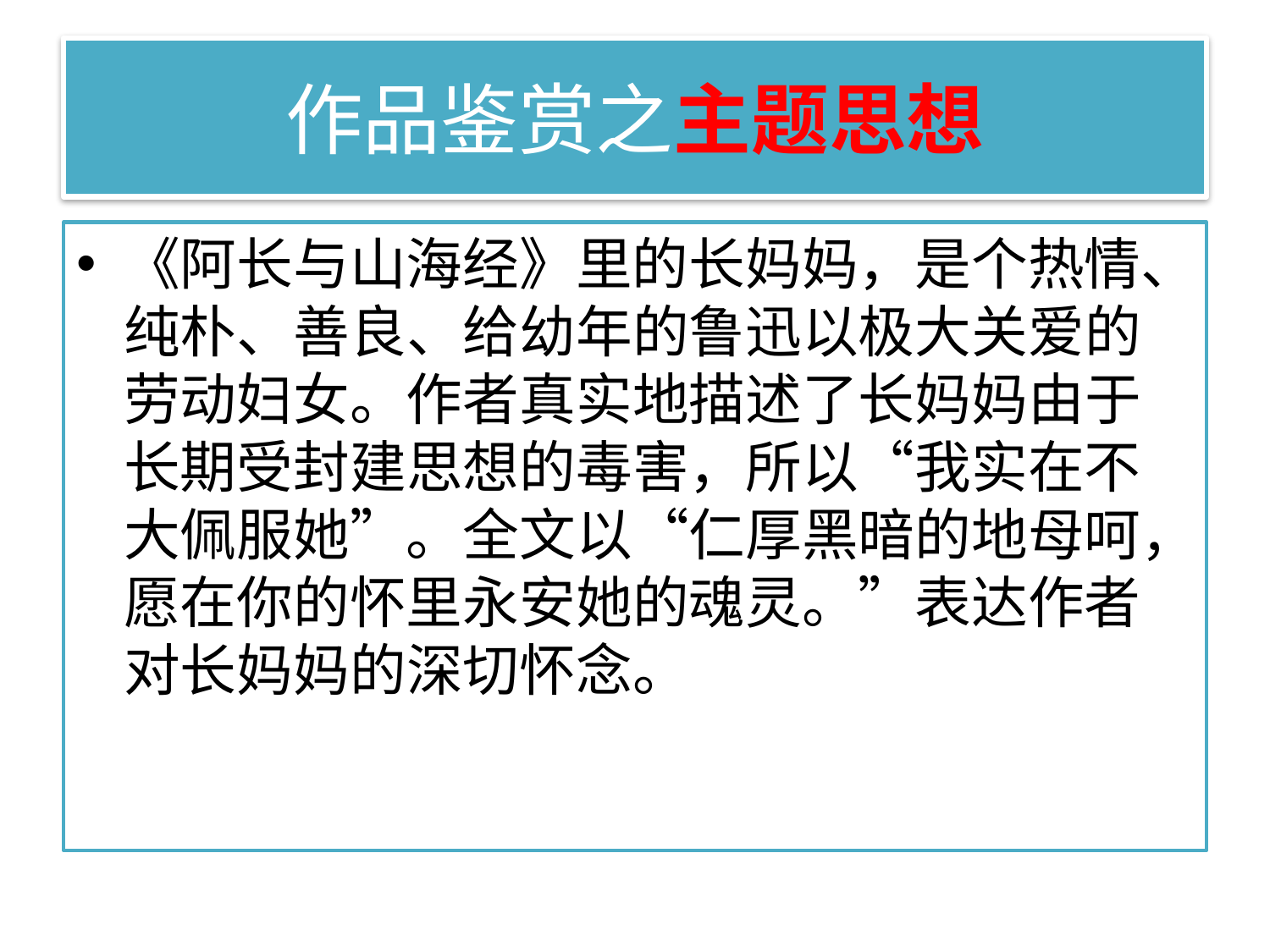

# 作品鉴赏之主题思想
《阿长与山海经》里的长妈妈，是个热情、纯朴、善良、给幼年的鲁迅以极大关爱的劳动妇女。作者真实地描述了长妈妈由于长期受封建思想的毒害，所以“我实在不大佩服她”。全文以“仁厚黑暗的地母呵，愿在你的怀里永安她的魂灵。”表达作者对长妈妈的深切怀念。